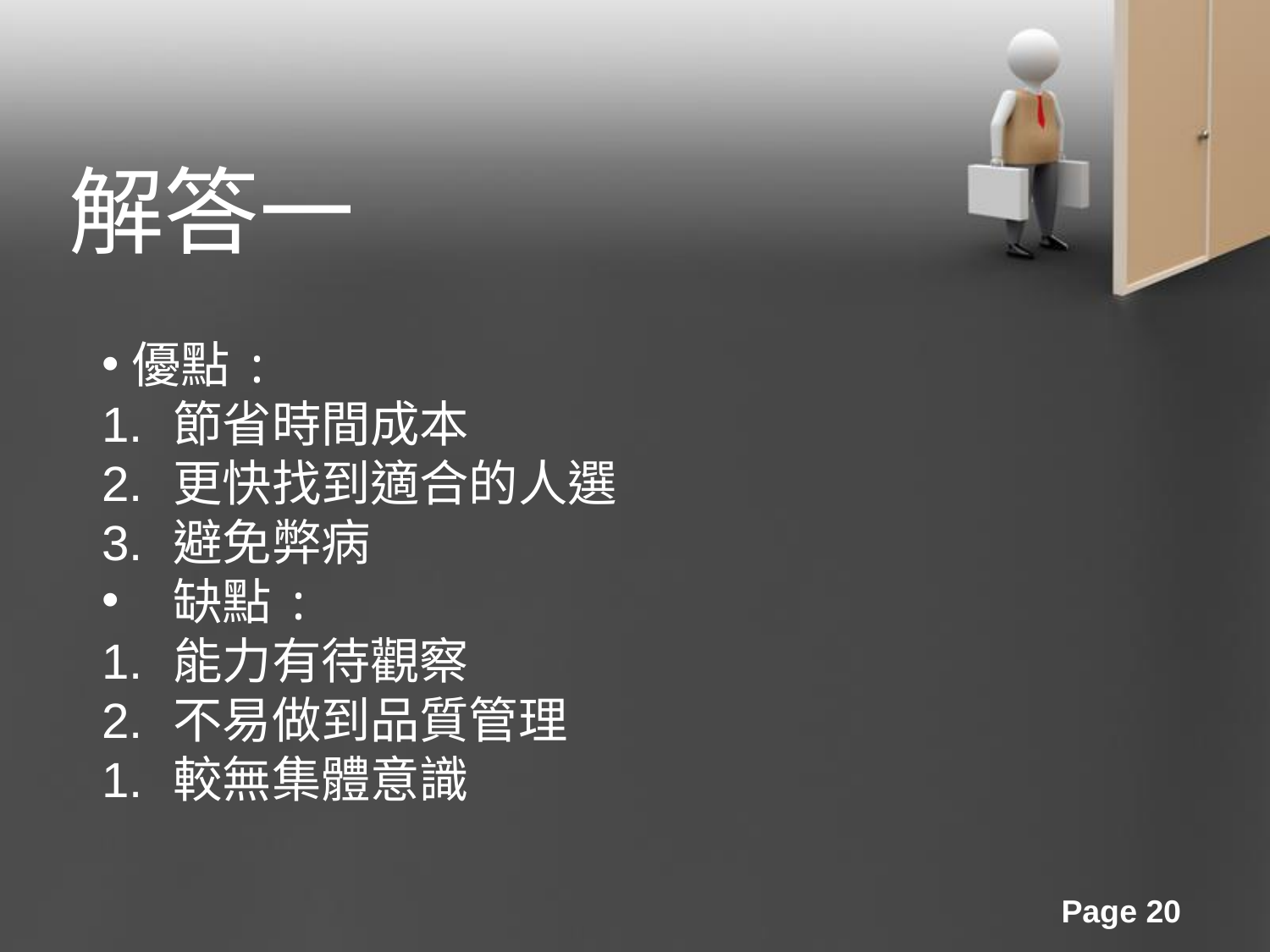

解答一

優點:
節省時間成本
更快找到適合的人選
避免弊病
缺點:
能力有待觀察
不易做到品質管理
較無集體意識